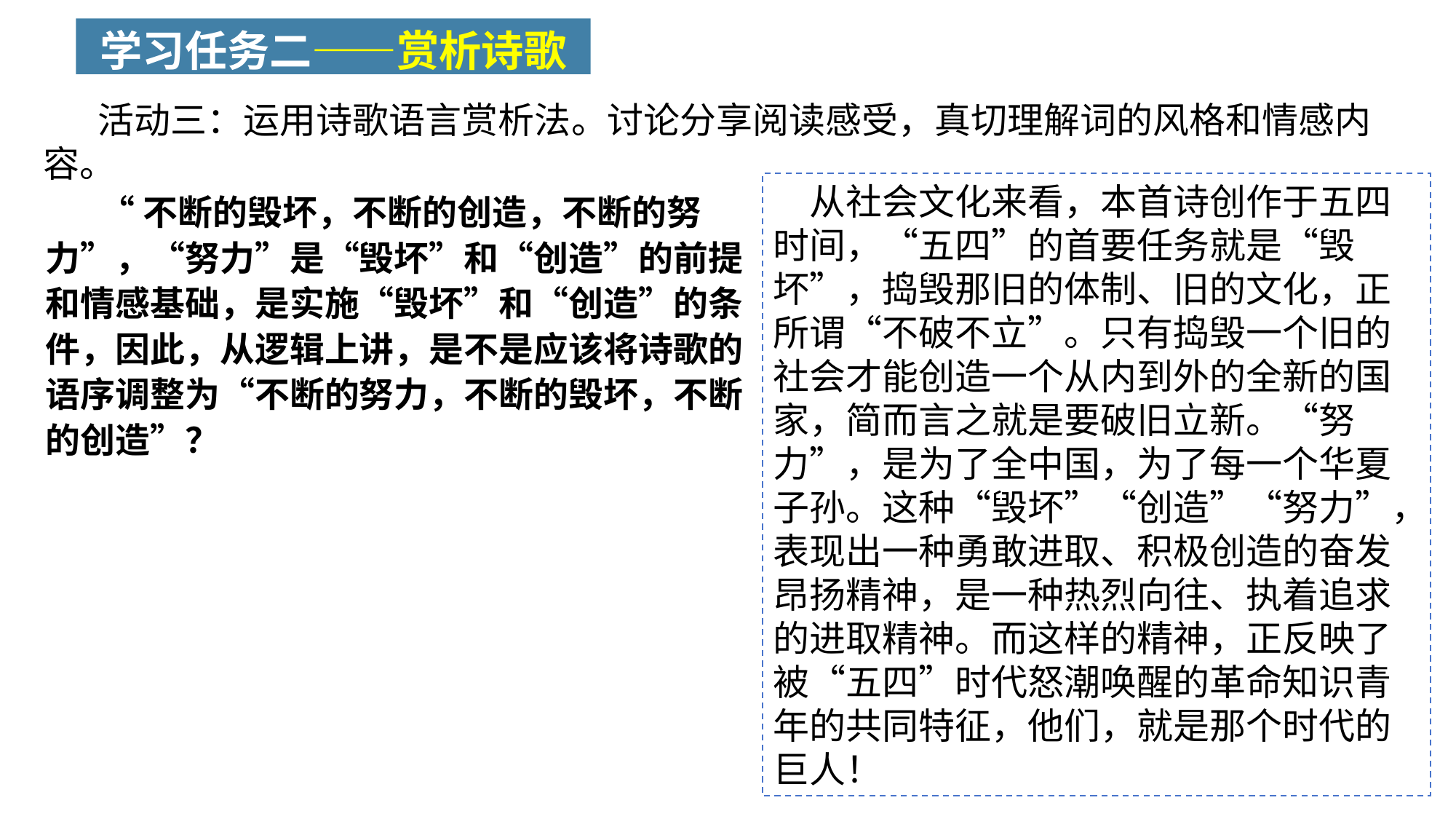

学习任务二——赏析诗歌
活动三：运用诗歌语言赏析法。讨论分享阅读感受，真切理解词的风格和情感内容。
从社会文化来看，本首诗创作于五四时间，“五四”的首要任务就是“毁坏”，捣毁那旧的体制、旧的文化，正所谓“不破不立”。只有捣毁一个旧的社会才能创造一个从内到外的全新的国家，简而言之就是要破旧立新。“努力”，是为了全中国，为了每一个华夏子孙。这种“毁坏”“创造”“努力”，表现出一种勇敢进取、积极创造的奋发昂扬精神，是一种热烈向往、执着追求的进取精神。而这样的精神，正反映了被“五四”时代怒潮唤醒的革命知识青年的共同特征，他们，就是那个时代的巨人！
“不断的毁坏，不断的创造，不断的努力”，“努力”是“毁坏”和“创造”的前提和情感基础，是实施“毁坏”和“创造”的条件，因此，从逻辑上讲，是不是应该将诗歌的语序调整为“不断的努力，不断的毁坏，不断的创造”？